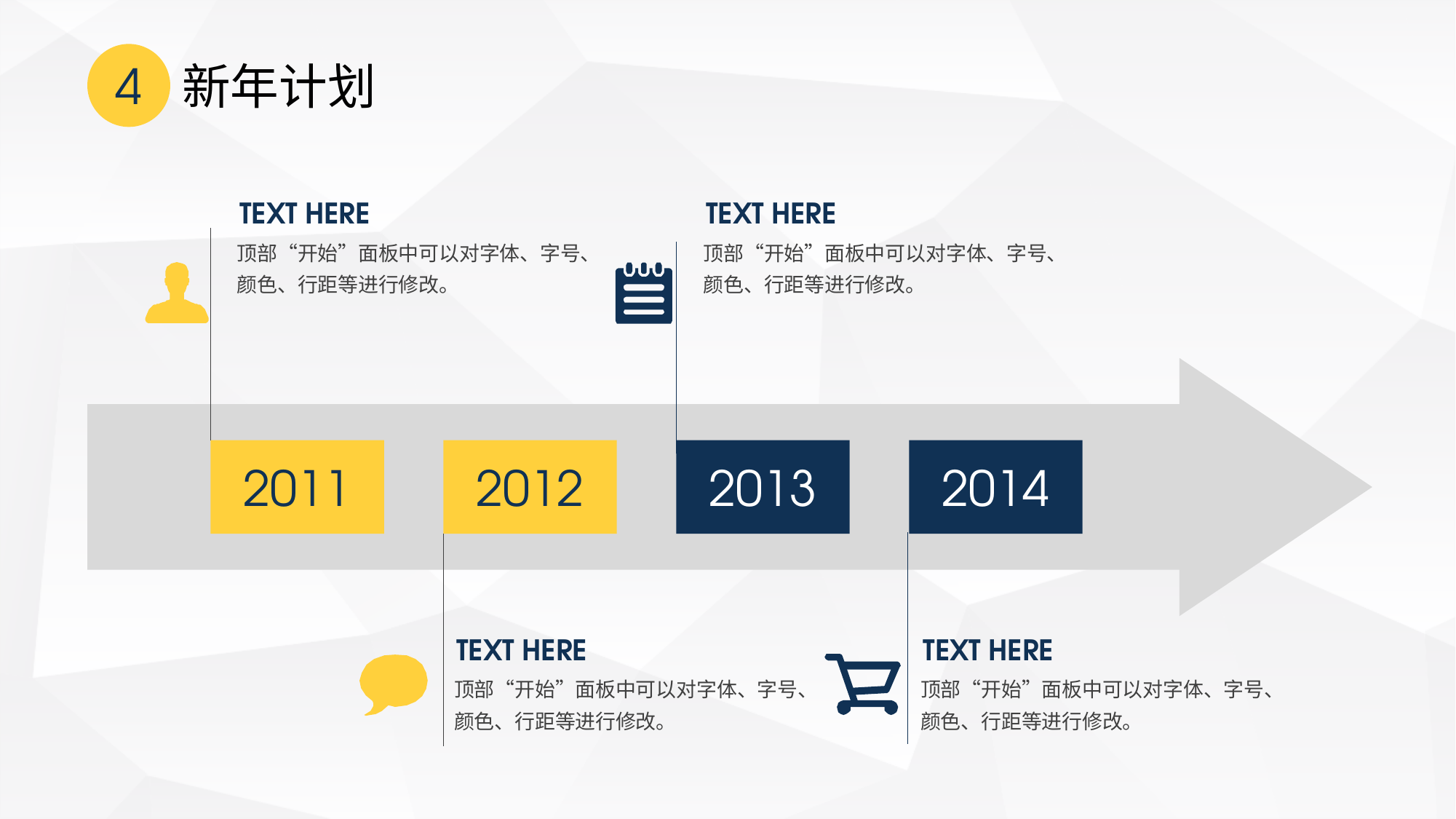

4
新年计划
TEXT HERE
顶部“开始”面板中可以对字体、字号、颜色、行距等进行修改。
TEXT HERE
顶部“开始”面板中可以对字体、字号、颜色、行距等进行修改。

2011
2012
2013
2014
TEXT HERE
顶部“开始”面板中可以对字体、字号、颜色、行距等进行修改。
TEXT HERE
顶部“开始”面板中可以对字体、字号、颜色、行距等进行修改。